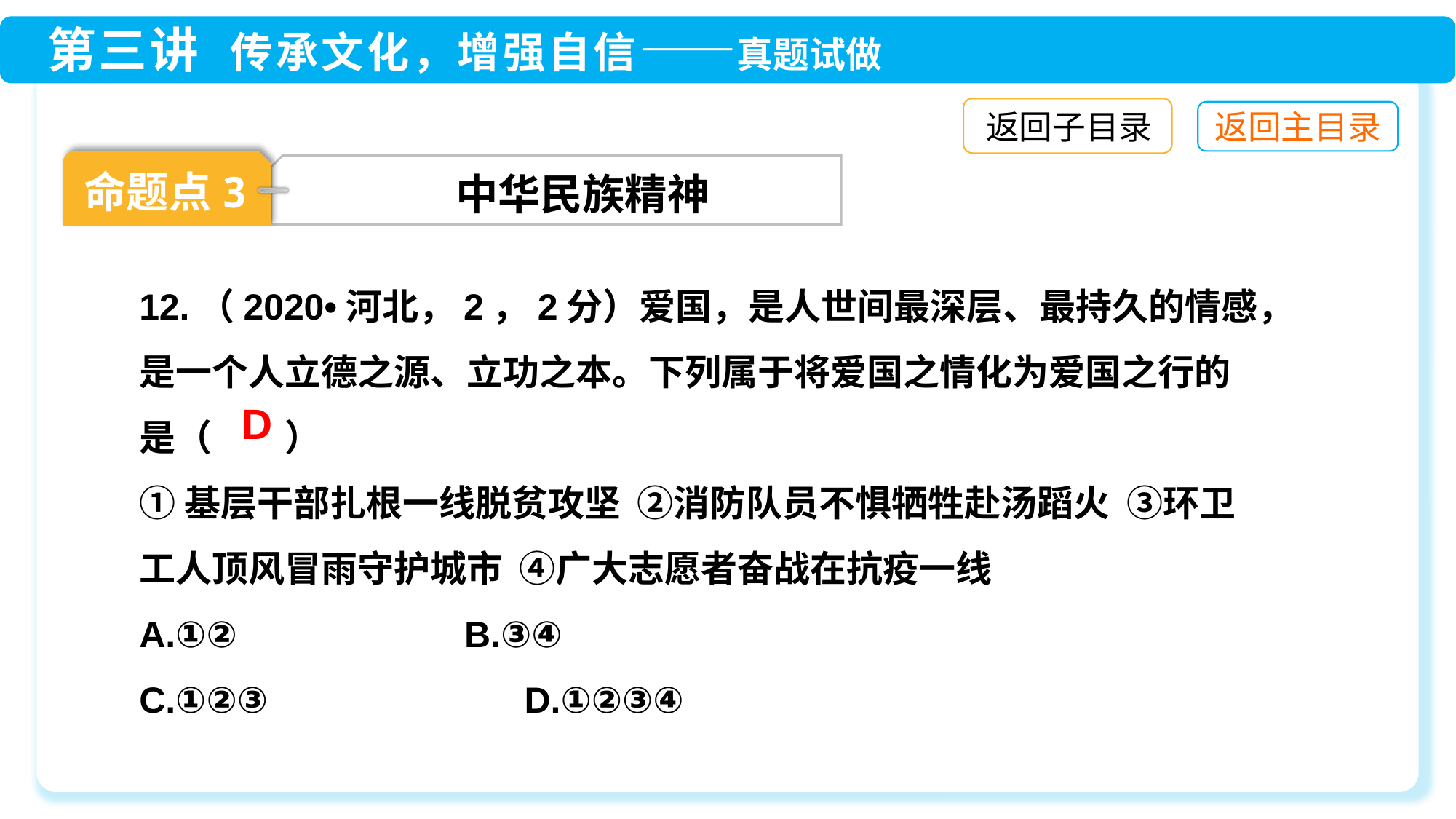

返回子目录

命题点3
中华民族精神

12.（2020•河北，2，2分）爱国，是人世间最深层、最持久的情感，是一个人立德之源、立功之本。下列属于将爱国之情化为爱国之行的是（　　）
①基层干部扎根一线脱贫攻坚  ②消防队员不惧牺牲赴汤蹈火  ③环卫工人顶风冒雨守护城市  ④广大志愿者奋战在抗疫一线
A.①②　	            B.③④
C.①②③ 　      	      D.①②③④
D